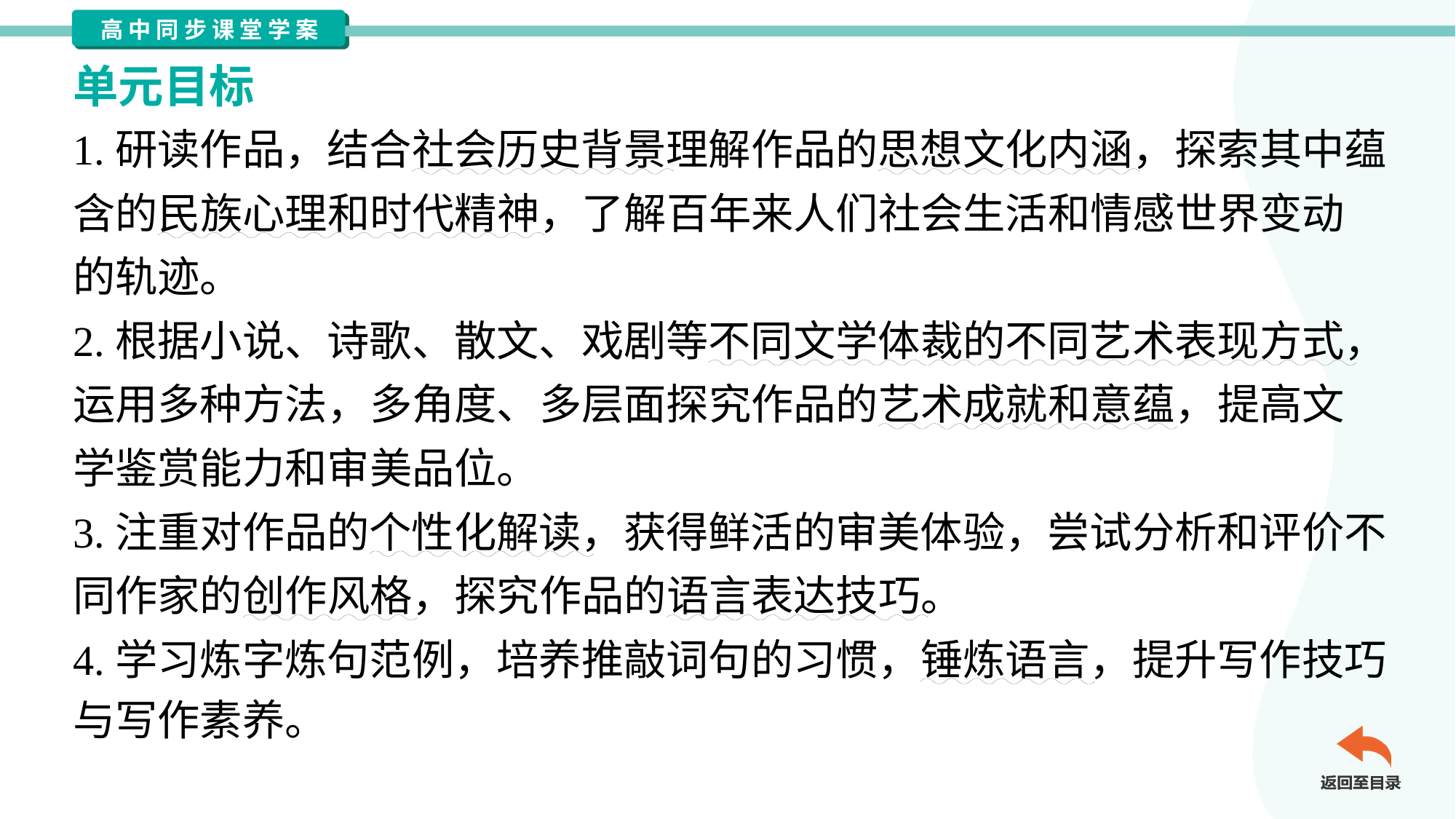

单元目标
1.研读作品，结合社会历史背景理解作品的思想文化内涵，探索其中蕴
含的民族心理和时代精神，了解百年来人们社会生活和情感世界变动
的轨迹。
2.根据小说、诗歌、散文、戏剧等不同文学体裁的不同艺术表现方式，
运用多种方法，多角度、多层面探究作品的艺术成就和意蕴，提高文
学鉴赏能力和审美品位。
3.注重对作品的个性化解读，获得鲜活的审美体验，尝试分析和评价不
同作家的创作风格，探究作品的语言表达技巧。
4.学习炼字炼句范例，培养推敲词句的习惯，锤炼语言，提升写作技巧
与写作素养。#4